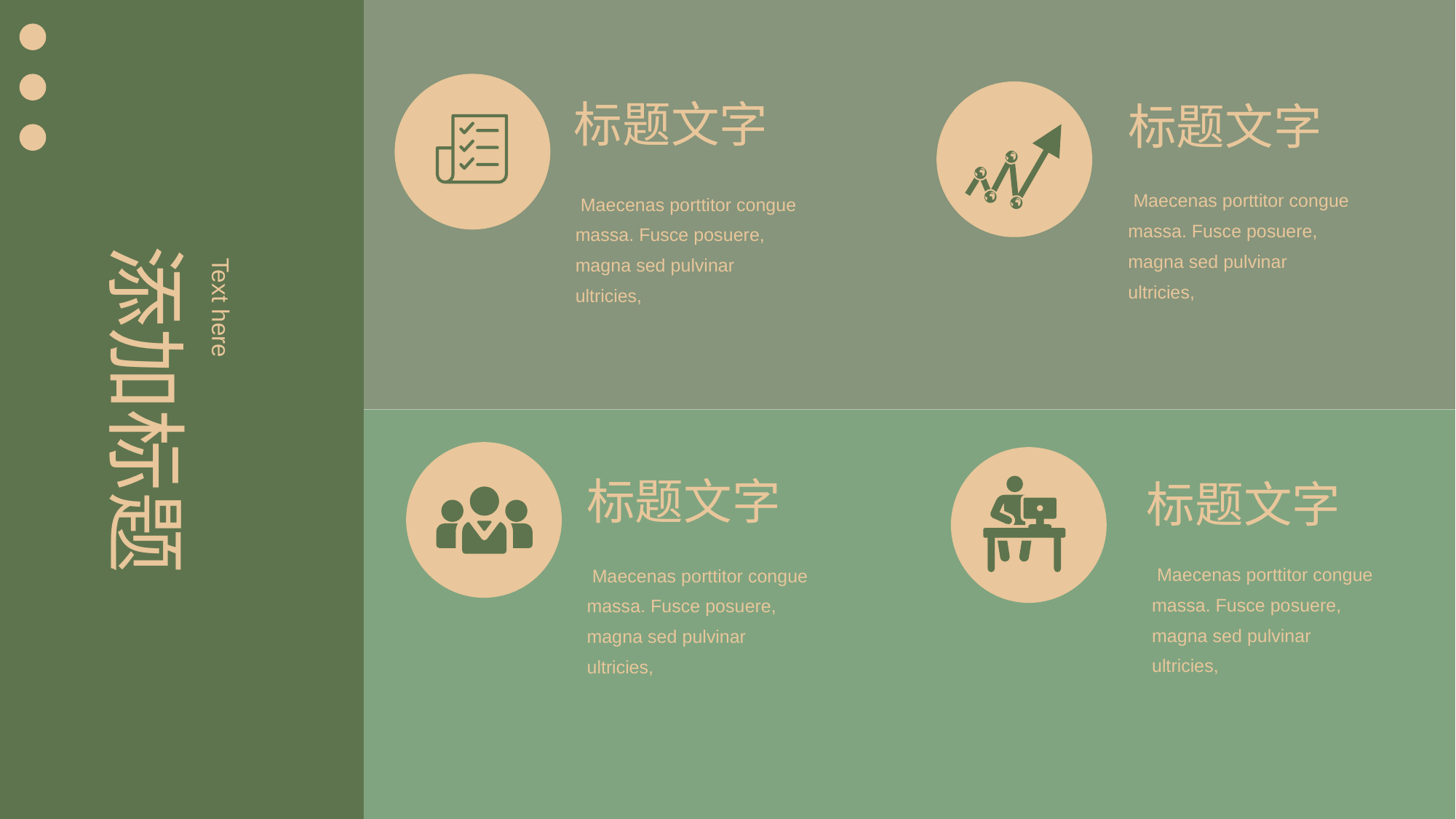

标题文字
标题文字

 Maecenas porttitor congue massa. Fusce posuere, magna sed pulvinar ultricies,
 Maecenas porttitor congue massa. Fusce posuere, magna sed pulvinar ultricies,
添加标题
Text here

标题文字
标题文字

 Maecenas porttitor congue massa. Fusce posuere, magna sed pulvinar ultricies,
 Maecenas porttitor congue massa. Fusce posuere, magna sed pulvinar ultricies,